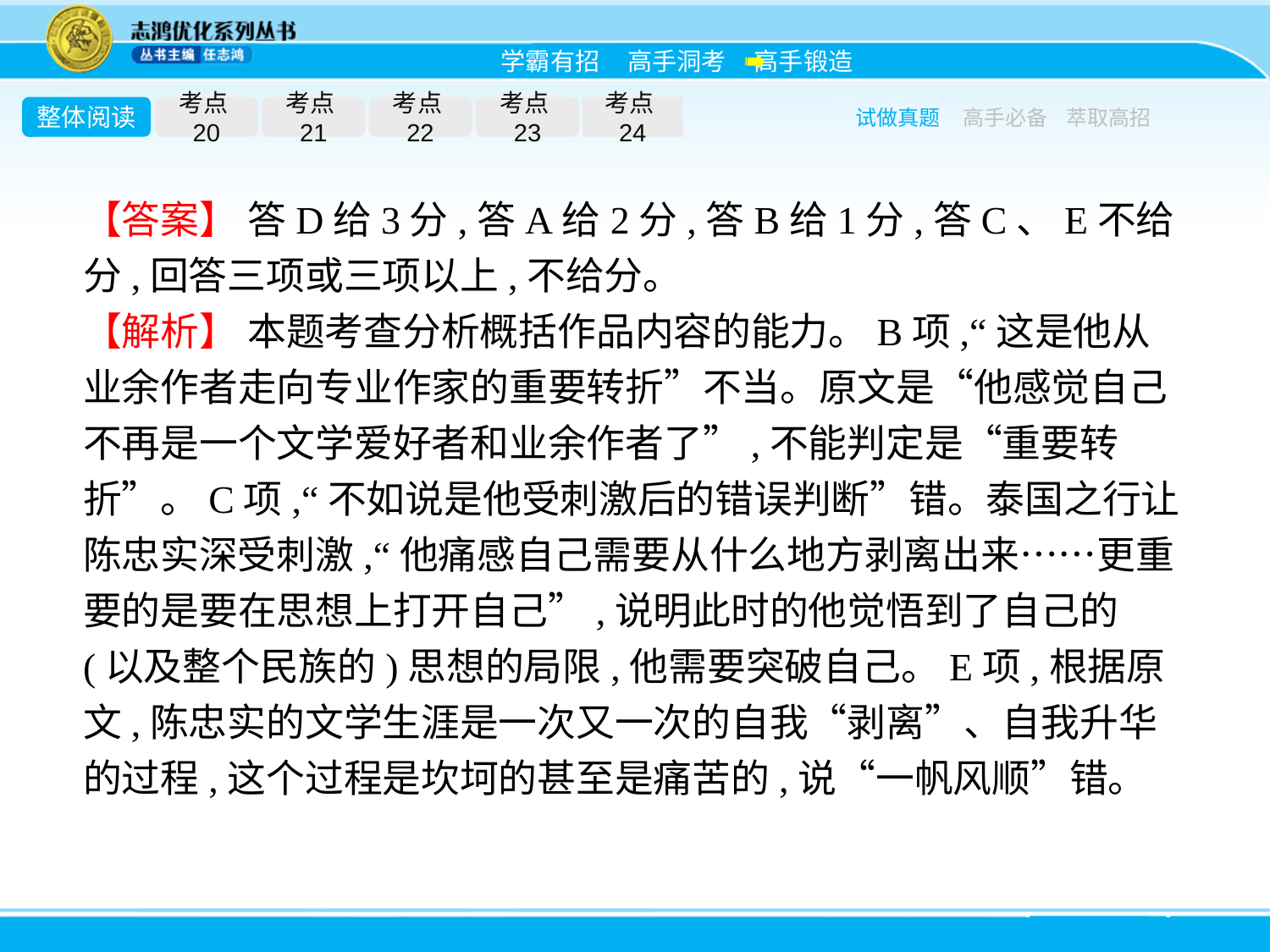

整体阅读
考点20
考点21
考点22
考点23
考点24
试做真题
高手必备
萃取高招
【答案】 答D给3分,答A给2分,答B给1分,答C、E不给分,回答三项或三项以上,不给分。
【解析】 本题考查分析概括作品内容的能力。B项,“这是他从业余作者走向专业作家的重要转折”不当。原文是“他感觉自己不再是一个文学爱好者和业余作者了”,不能判定是“重要转折”。C项,“不如说是他受刺激后的错误判断”错。泰国之行让陈忠实深受刺激,“他痛感自己需要从什么地方剥离出来……更重要的是要在思想上打开自己”,说明此时的他觉悟到了自己的(以及整个民族的)思想的局限,他需要突破自己。E项,根据原文,陈忠实的文学生涯是一次又一次的自我“剥离”、自我升华的过程,这个过程是坎坷的甚至是痛苦的,说“一帆风顺”错。